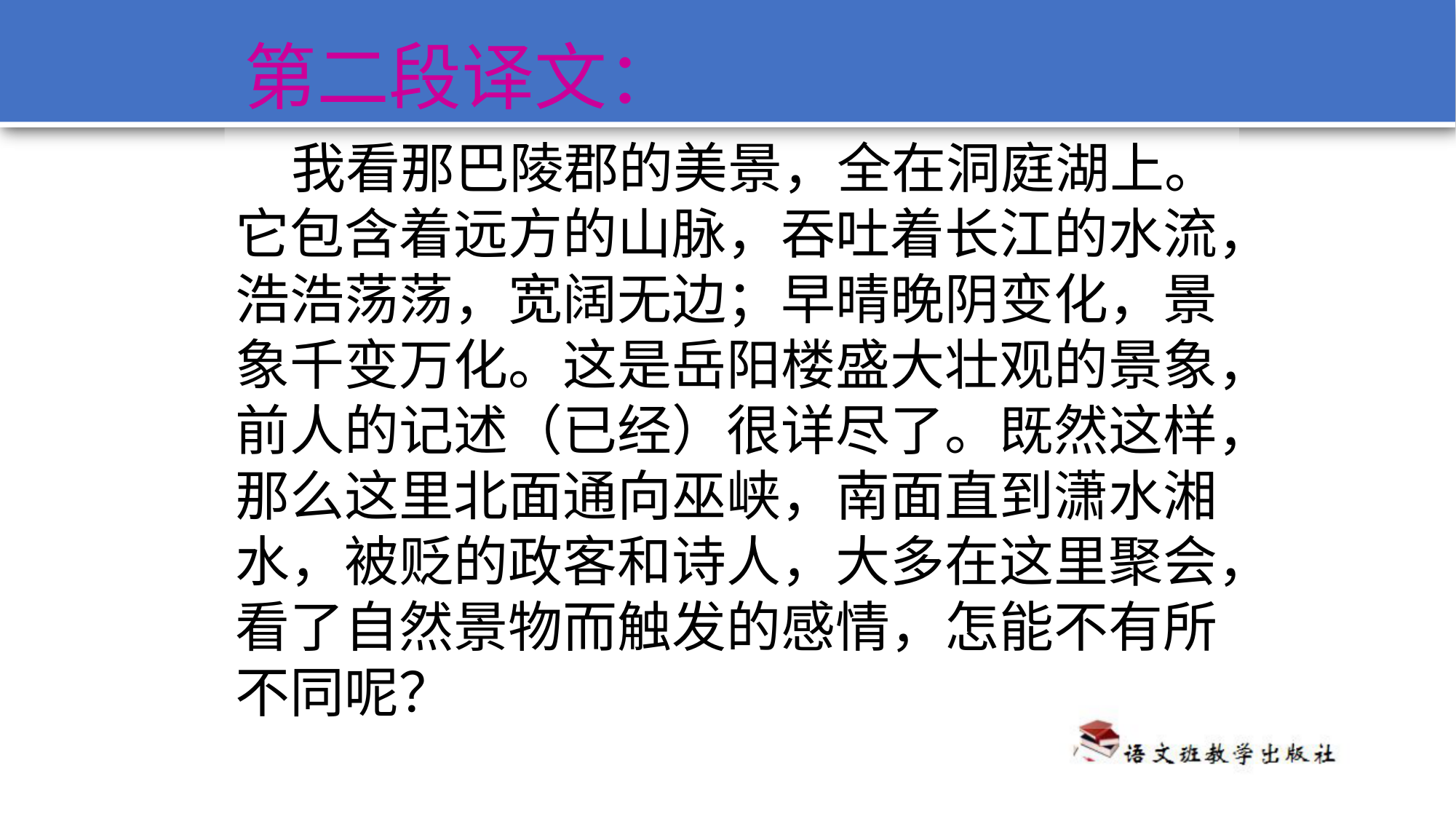

第二段译文：
        我看那巴陵郡的美景，全在洞庭湖上。它包含着远方的山脉，吞吐着长江的水流，浩浩荡荡，宽阔无边；早晴晚阴变化，景象千变万化。这是岳阳楼盛大壮观的景象，前人的记述（已经）很详尽了。既然这样，那么这里北面通向巫峡，南面直到潇水湘水，被贬的政客和诗人，大多在这里聚会，看了自然景物而触发的感情，怎能不有所不同呢？